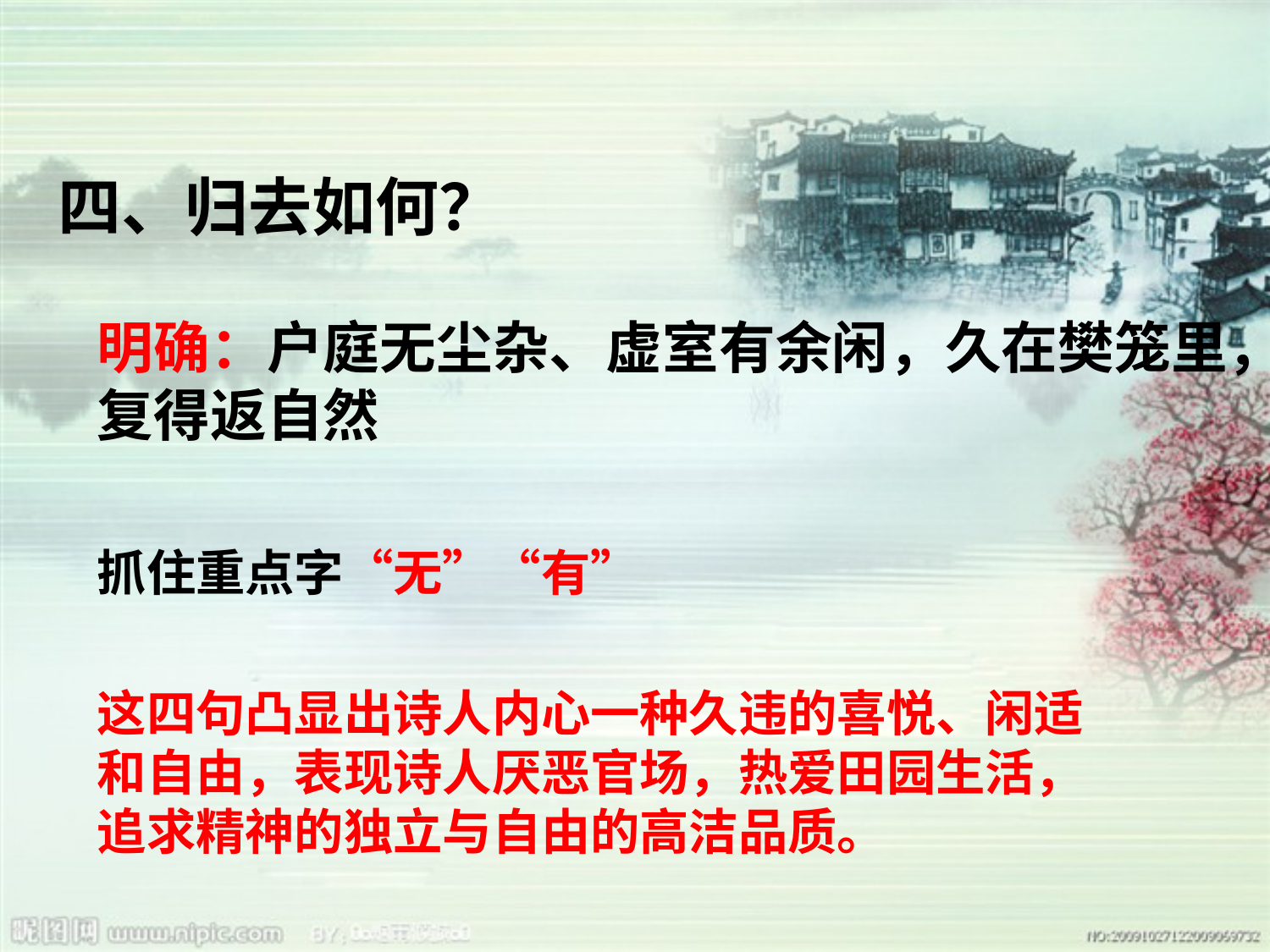

# 四、归去如何？
明确：户庭无尘杂、虚室有余闲，久在樊笼里，复得返自然
抓住重点字“无”“有”
这四句凸显出诗人内心一种久违的喜悦、闲适和自由，表现诗人厌恶官场，热爱田园生活，追求精神的独立与自由的高洁品质。